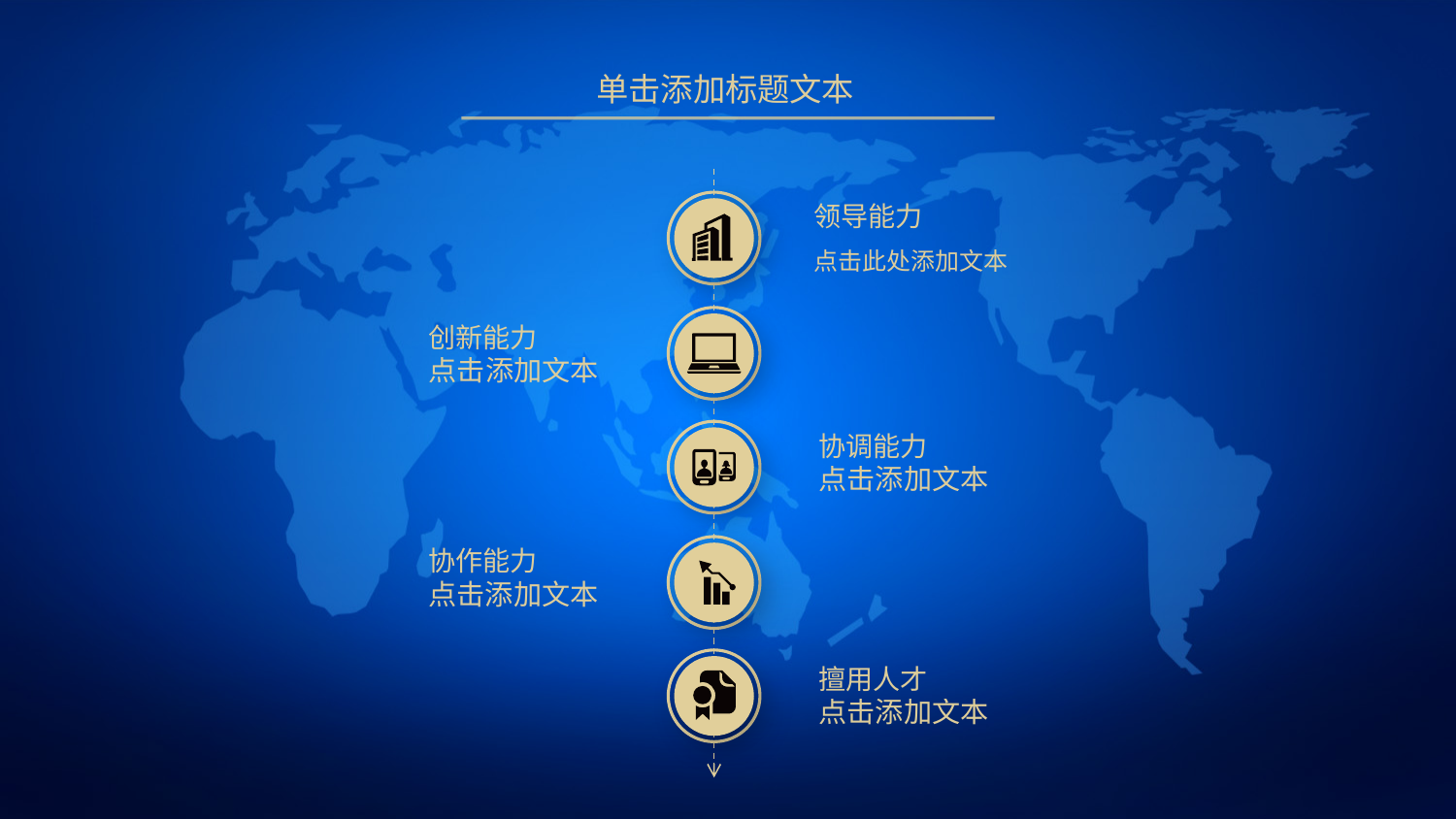

单击添加标题文本

领导能力
点击此处添加文本

创新能力
点击添加文本

协调能力
点击添加文本

协作能力
点击添加文本

擅用人才
点击添加文本